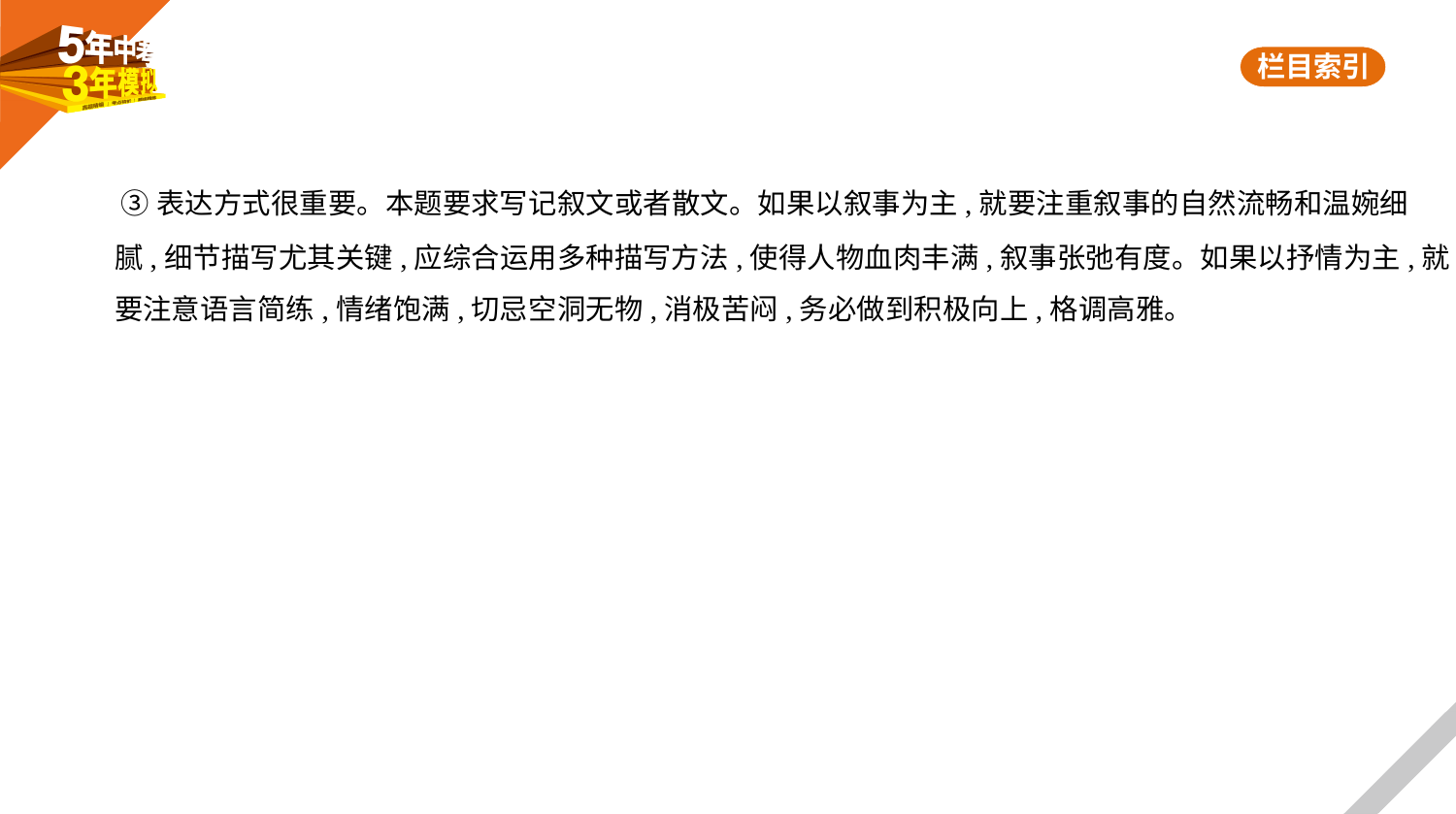

③表达方式很重要。本题要求写记叙文或者散文。如果以叙事为主,就要注重叙事的自然流畅和温婉细
腻,细节描写尤其关键,应综合运用多种描写方法,使得人物血肉丰满,叙事张弛有度。如果以抒情为主,就
要注意语言简练,情绪饱满,切忌空洞无物,消极苦闷,务必做到积极向上,格调高雅。